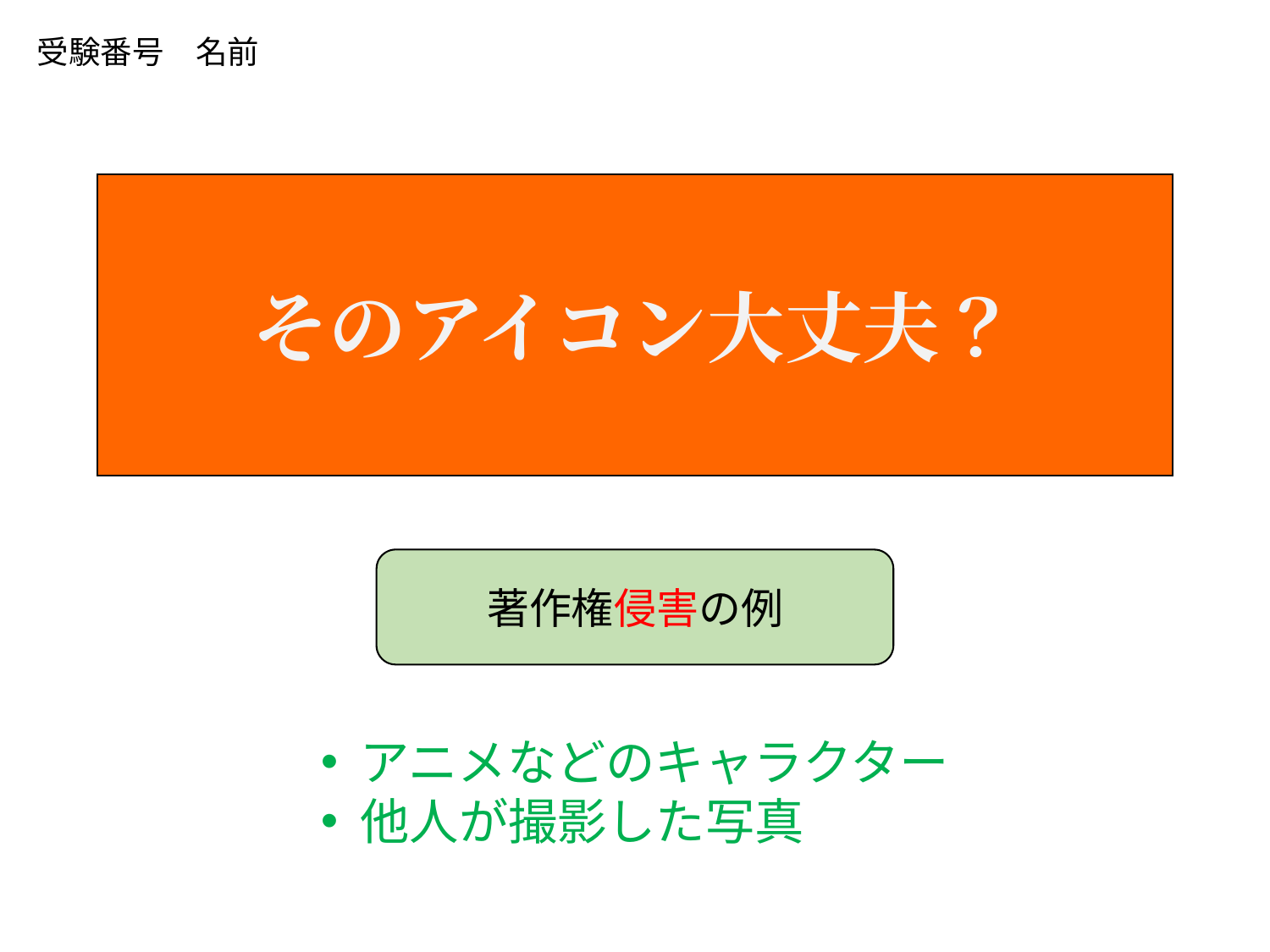

受験番号　名前
そのアイコン大丈夫？
著作権侵害の例
アニメなどのキャラクター
他人が撮影した写真